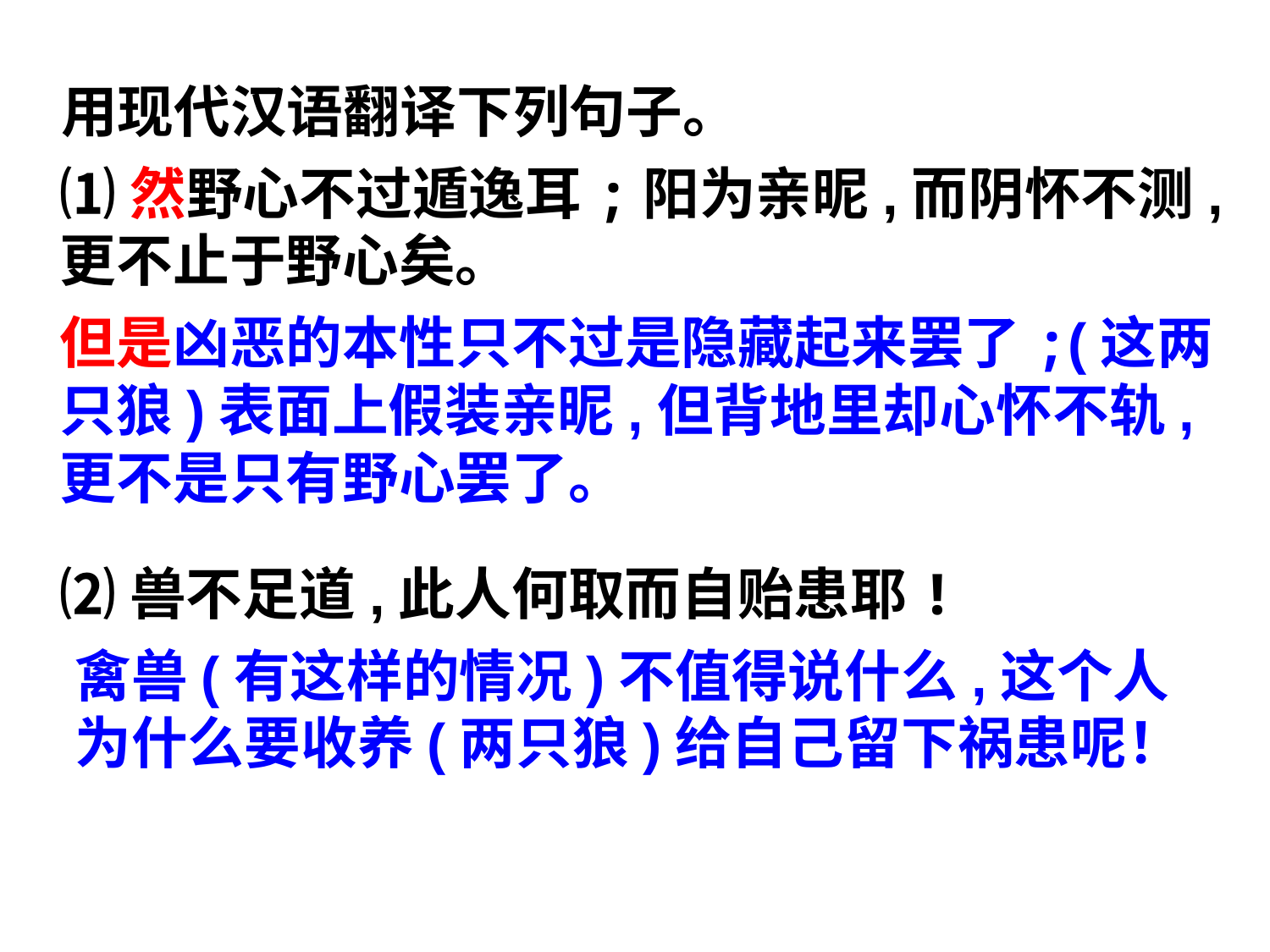

用现代汉语翻译下列句子。
⑴然野心不过遁逸耳;阳为亲昵,而阴怀不测,更不止于野心矣。
但是凶恶的本性只不过是隐藏起来罢了;(这两只狼)表面上假装亲昵,但背地里却心怀不轨,更不是只有野心罢了。
⑵兽不足道,此人何取而自贻患耶!
禽兽(有这样的情况)不值得说什么,这个人为什么要收养(两只狼)给自己留下祸患呢！